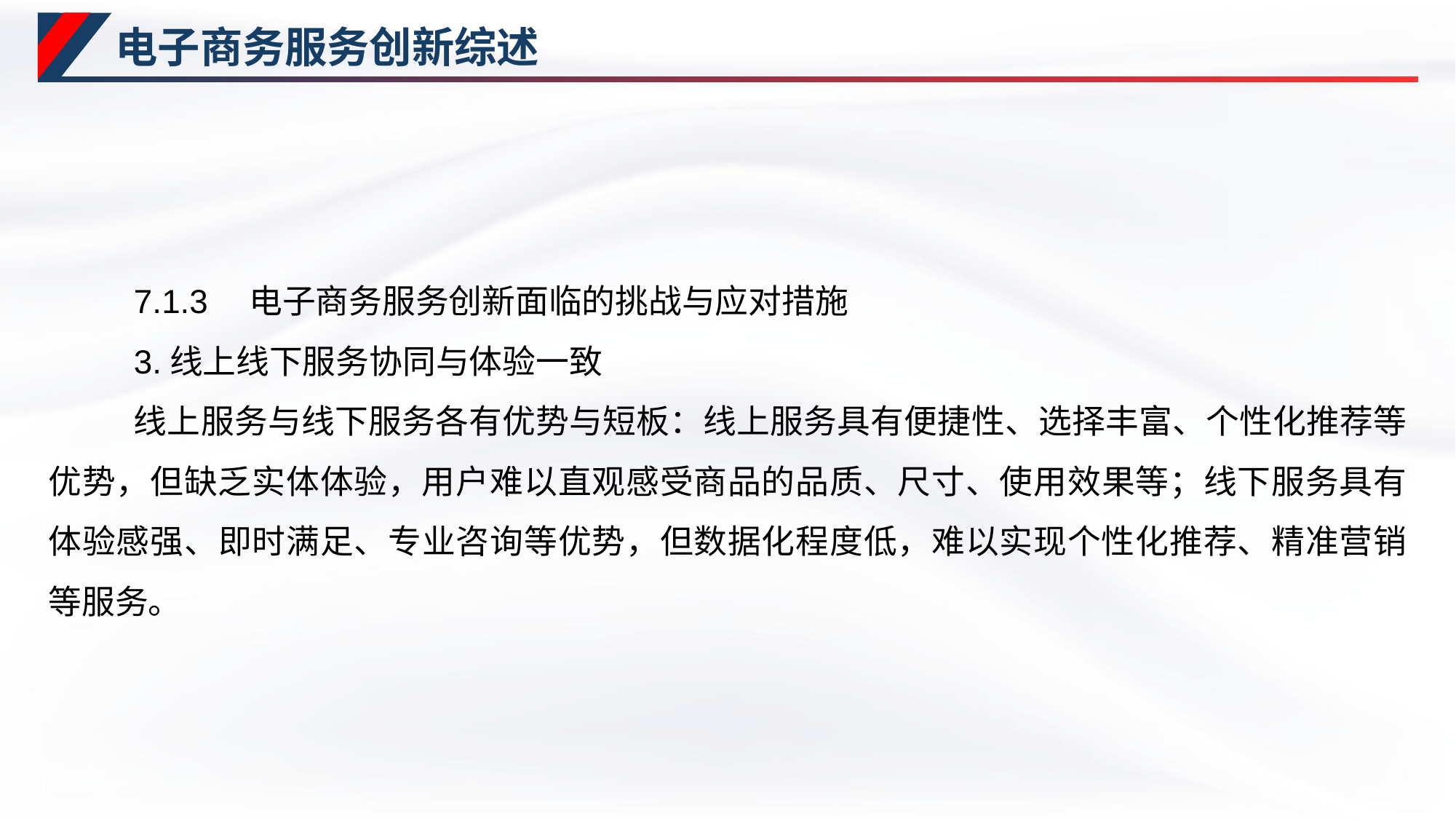

# 电子商务服务创新综述
7.1.3　电子商务服务创新面临的挑战与应对措施
3.线上线下服务协同与体验一致
线上服务与线下服务各有优势与短板：线上服务具有便捷性、选择丰富、个性化推荐等优势，但缺乏实体体验，用户难以直观感受商品的品质、尺寸、使用效果等；线下服务具有体验感强、即时满足、专业咨询等优势，但数据化程度低，难以实现个性化推荐、精准营销等服务。